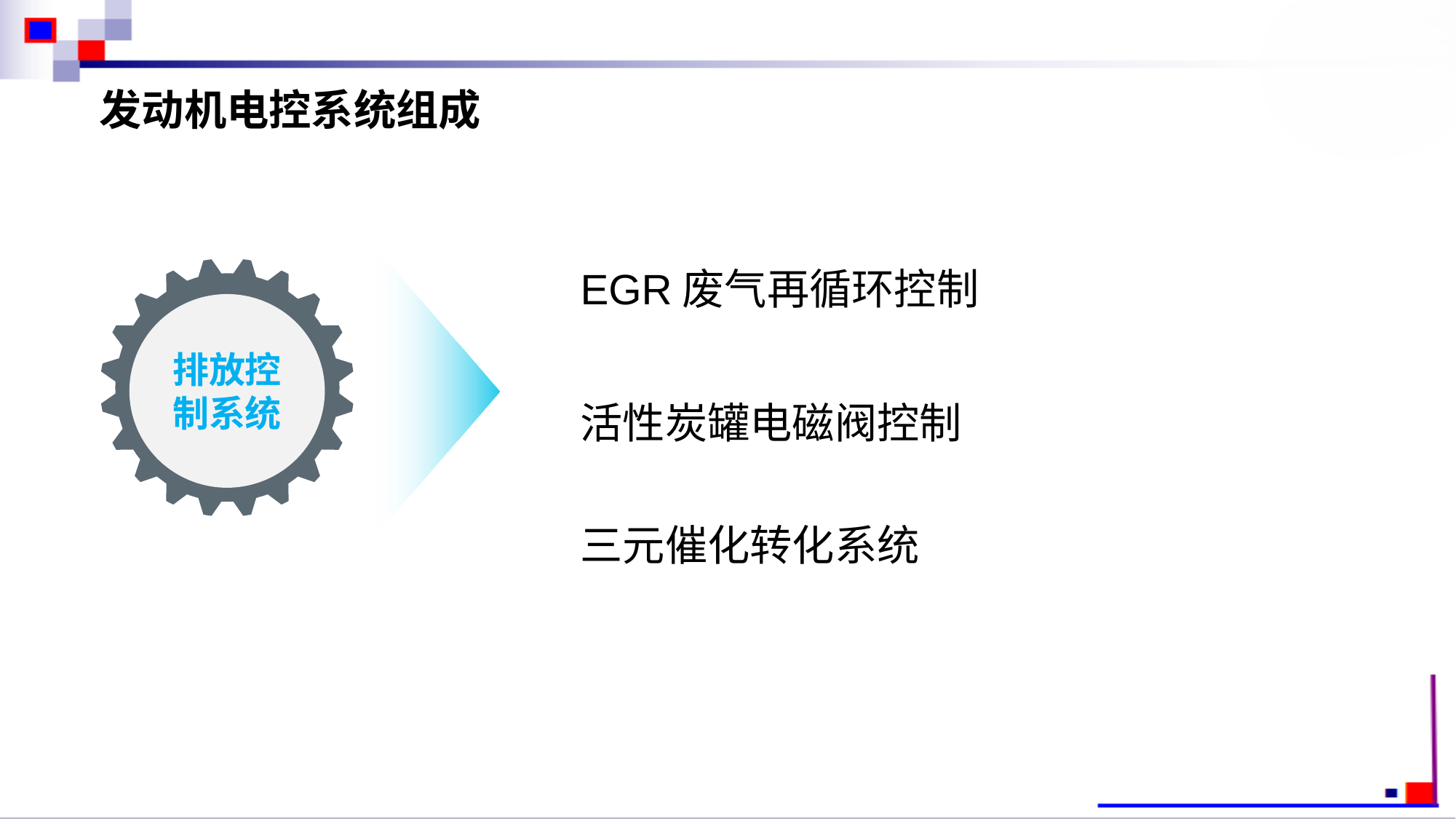

发动机电控系统组成
EGR废气再循环控制

排放控制系统

活性炭罐电磁阀控制
三元催化转化系统